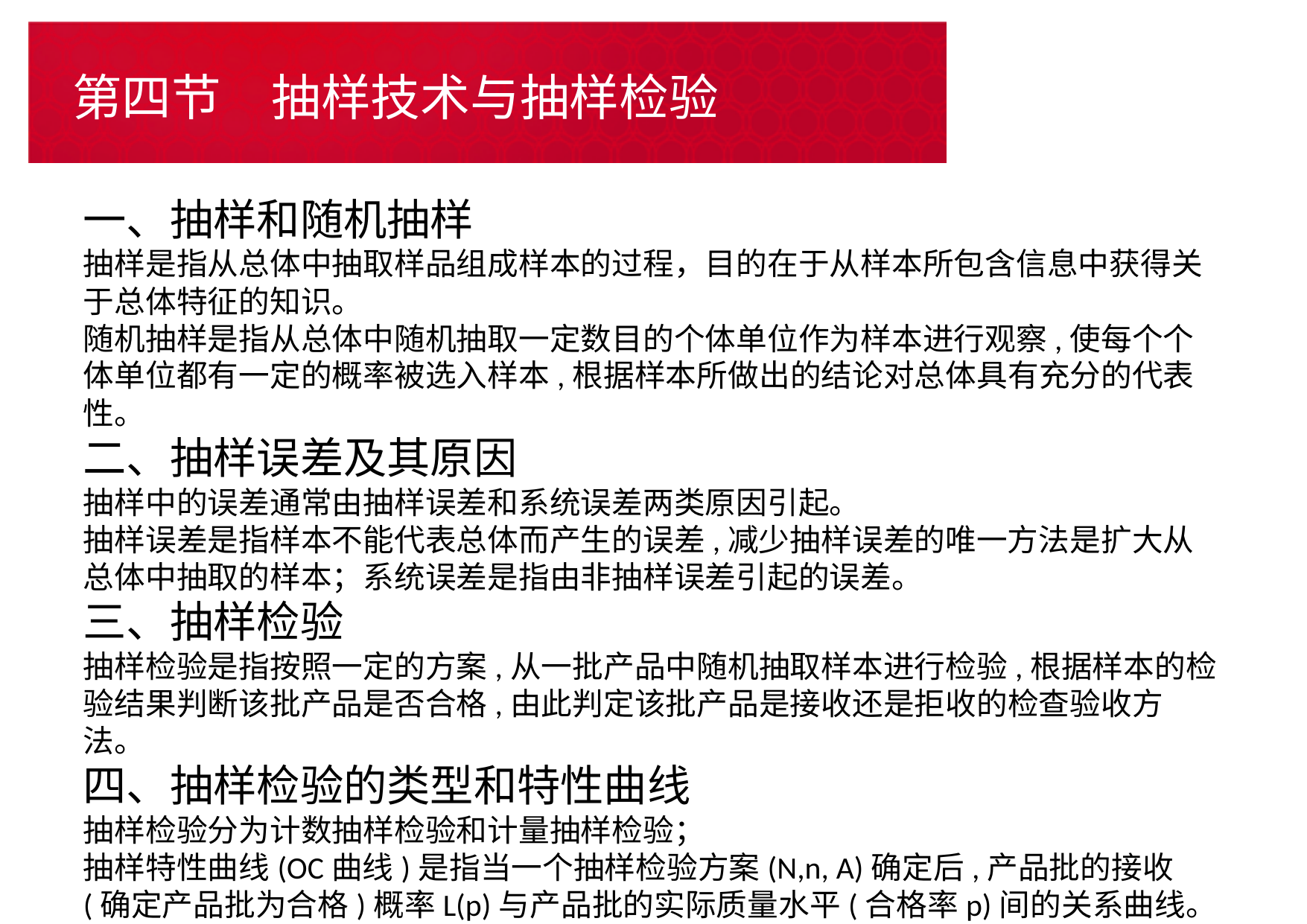

# 第四节　抽样技术与抽样检验
一、抽样和随机抽样
抽样是指从总体中抽取样品组成样本的过程，目的在于从样本所包含信息中获得关于总体特征的知识。
随机抽样是指从总体中随机抽取一定数目的个体单位作为样本进行观察,使每个个体单位都有一定的概率被选入样本,根据样本所做出的结论对总体具有充分的代表性。
二、抽样误差及其原因
抽样中的误差通常由抽样误差和系统误差两类原因引起。
抽样误差是指样本不能代表总体而产生的误差,减少抽样误差的唯一方法是扩大从总体中抽取的样本；系统误差是指由非抽样误差引起的误差。
三、抽样检验
抽样检验是指按照一定的方案,从一批产品中随机抽取样本进行检验,根据样本的检验结果判断该批产品是否合格,由此判定该批产品是接收还是拒收的检查验收方法。
四、抽样检验的类型和特性曲线
抽样检验分为计数抽样检验和计量抽样检验；
抽样特性曲线(OC曲线)是指当一个抽样检验方案(N,n, A)确定后,产品批的接收(确定产品批为合格)概率L(p)与产品批的实际质量水平(合格率p)间的关系曲线。